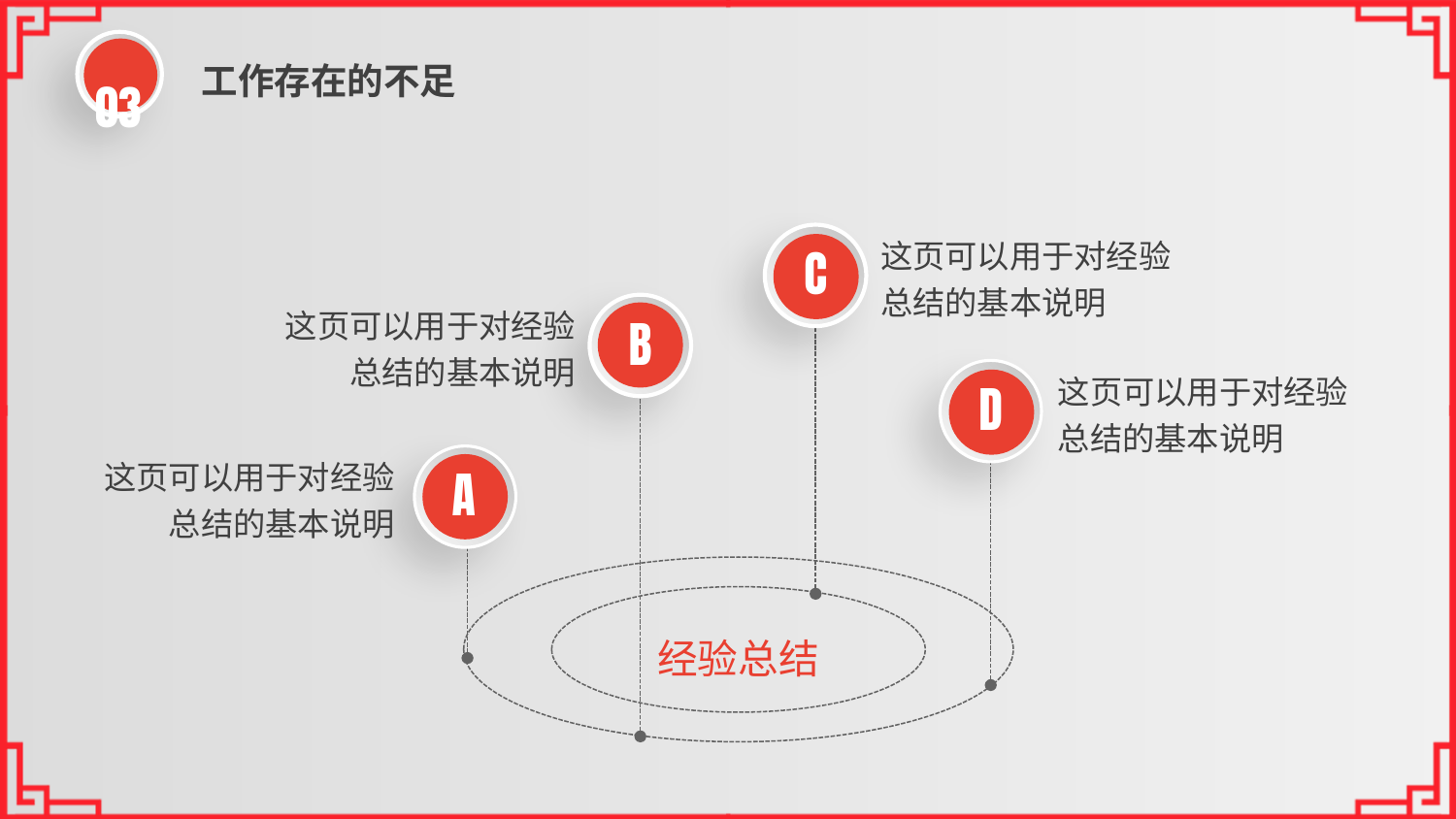

03

工作存在的不足
这页可以用于对经验总结的基本说明

C
这页可以用于对经验总结的基本说明

B
这页可以用于对经验总结的基本说明

D
这页可以用于对经验总结的基本说明

A

经验总结